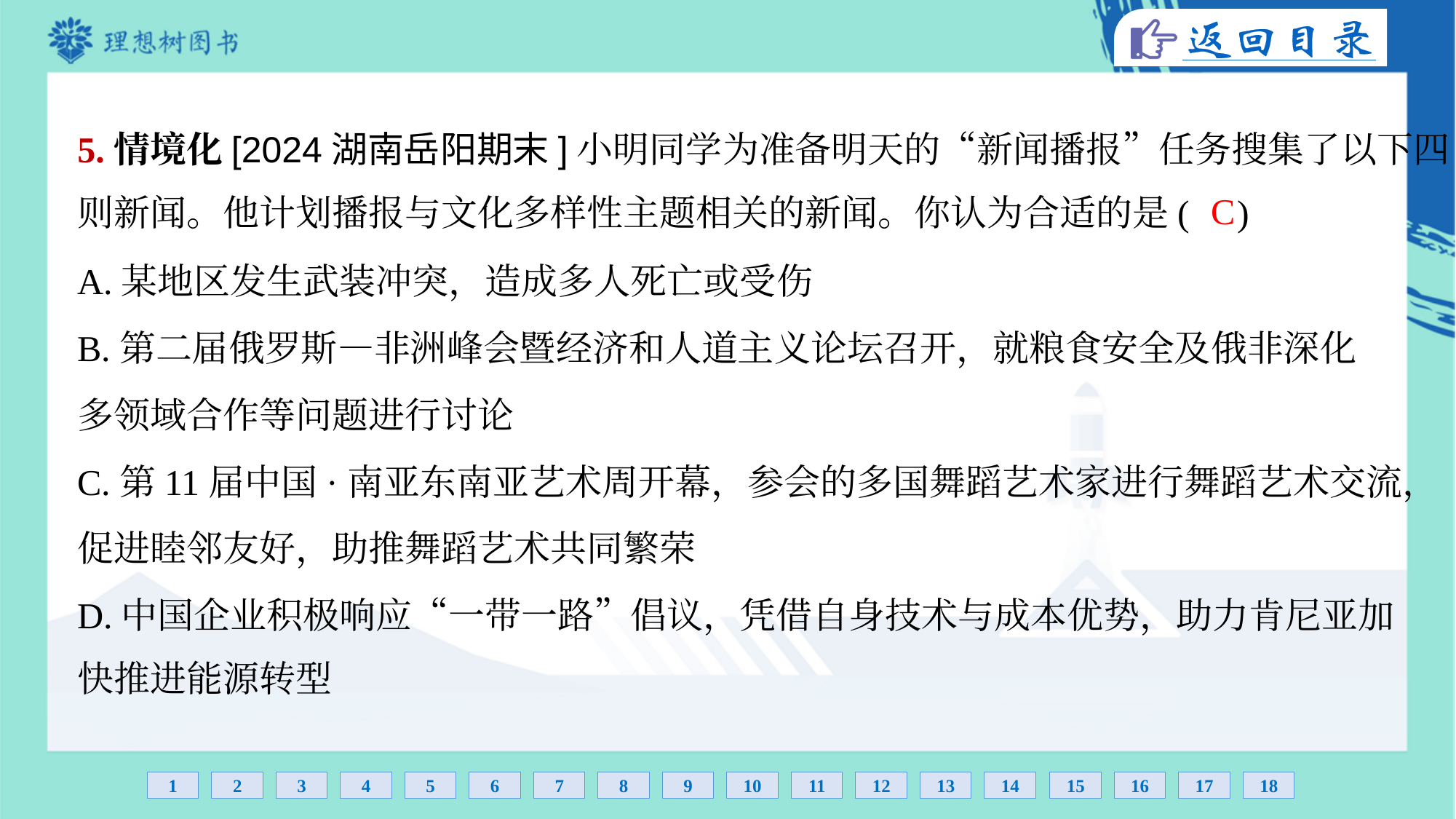

5.情境化[2024湖南岳阳期末]小明同学为准备明天的“新闻播报”任务搜集了以下四
则新闻。他计划播报与文化多样性主题相关的新闻。你认为合适的是(     )
C
A.某地区发生武装冲突，造成多人死亡或受伤
B.第二届俄罗斯—非洲峰会暨经济和人道主义论坛召开，就粮食安全及俄非深化
多领域合作等问题进行讨论
C.第11届中国·南亚东南亚艺术周开幕，参会的多国舞蹈艺术家进行舞蹈艺术交流，
促进睦邻友好，助推舞蹈艺术共同繁荣
D.中国企业积极响应“一带一路”倡议，凭借自身技术与成本优势，助力肯尼亚加
快推进能源转型